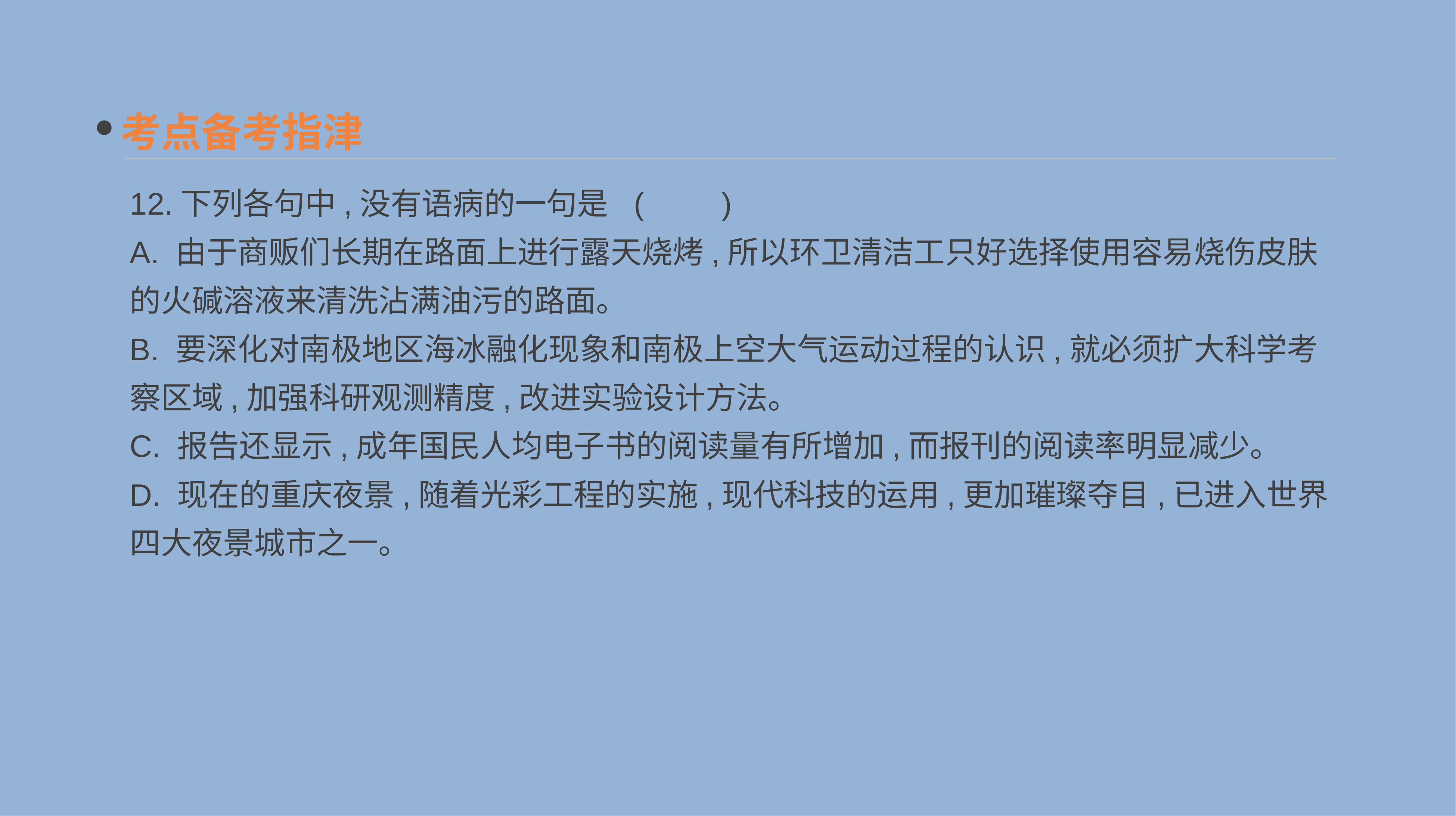

考点备考指津

12.下列各句中,没有语病的一句是 	(　　)
A. 由于商贩们长期在路面上进行露天烧烤,所以环卫清洁工只好选择使用容易烧伤皮肤的火碱溶液来清洗沾满油污的路面。
B. 要深化对南极地区海冰融化现象和南极上空大气运动过程的认识,就必须扩大科学考察区域,加强科研观测精度,改进实验设计方法。
C. 报告还显示,成年国民人均电子书的阅读量有所增加,而报刊的阅读率明显减少。
D. 现在的重庆夜景,随着光彩工程的实施,现代科技的运用,更加璀璨夺目,已进入世界四大夜景城市之一。